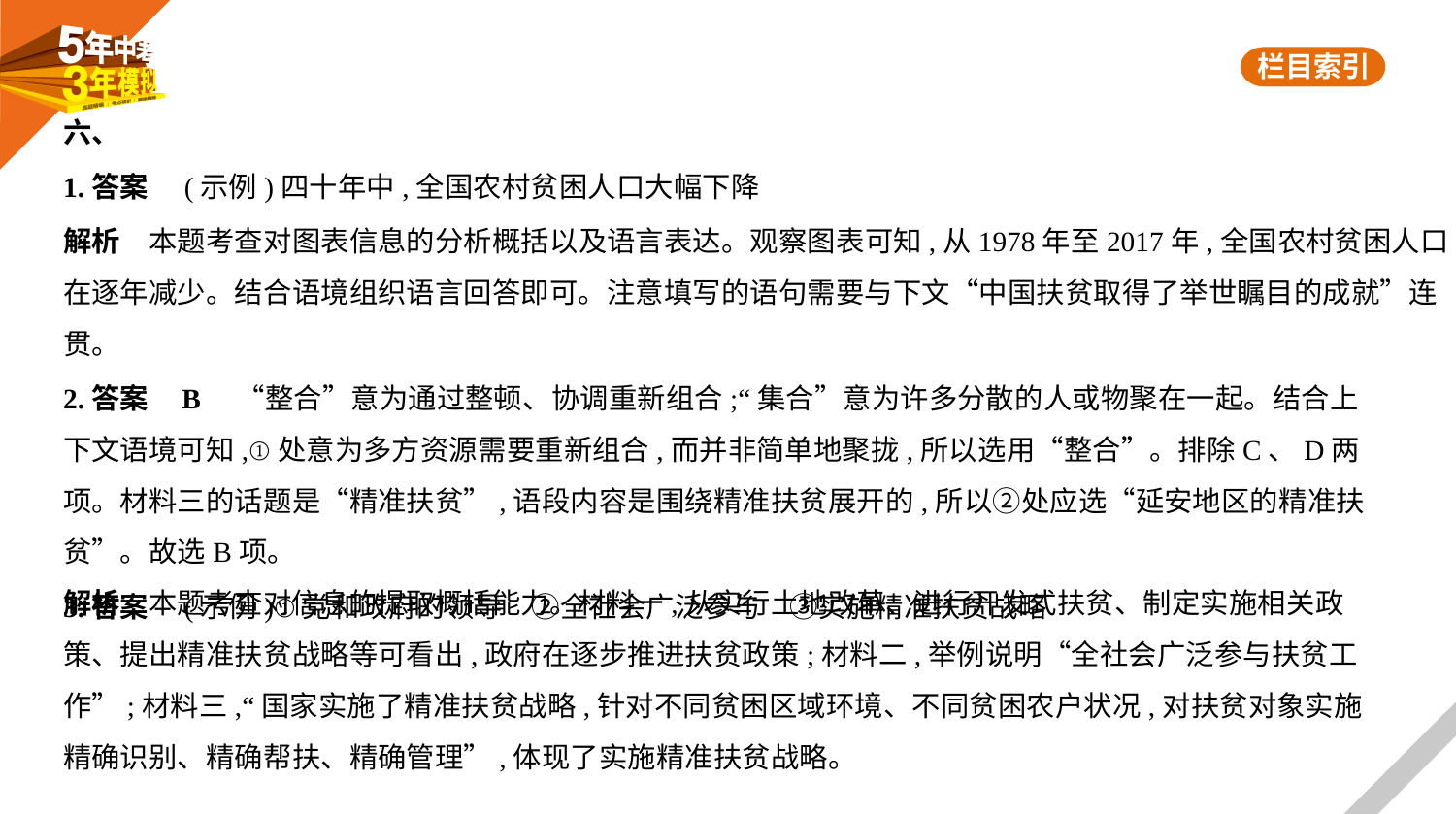

六、
1.答案　(示例)四十年中,全国农村贫困人口大幅下降
解析　本题考查对图表信息的分析概括以及语言表达。观察图表可知,从1978年至2017年,全国农村贫困人口在逐年减少。结合语境组织语言回答即可。注意填写的语句需要与下文“中国扶贫取得了举世瞩目的成就”连贯。
2.答案    B　“整合”意为通过整顿、协调重新组合;“集合”意为许多分散的人或物聚在一起。结合上
下文语境可知,①处意为多方资源需要重新组合,而并非简单地聚拢,所以选用“整合”。排除C、D两
项。材料三的话题是“精准扶贫”,语段内容是围绕精准扶贫展开的,所以②处应选“延安地区的精准扶
贫”。故选B项。
3.答案　(示例)①党和政府的领导　②全社会广泛参与　③实施精准扶贫战略
解析　本题考查对信息的提取概括能力。材料一,从实行土地改革、进行开发式扶贫、制定实施相关政
策、提出精准扶贫战略等可看出,政府在逐步推进扶贫政策;材料二,举例说明“全社会广泛参与扶贫工
作”;材料三,“国家实施了精准扶贫战略,针对不同贫困区域环境、不同贫困农户状况,对扶贫对象实施
精确识别、精确帮扶、精确管理”,体现了实施精准扶贫战略。